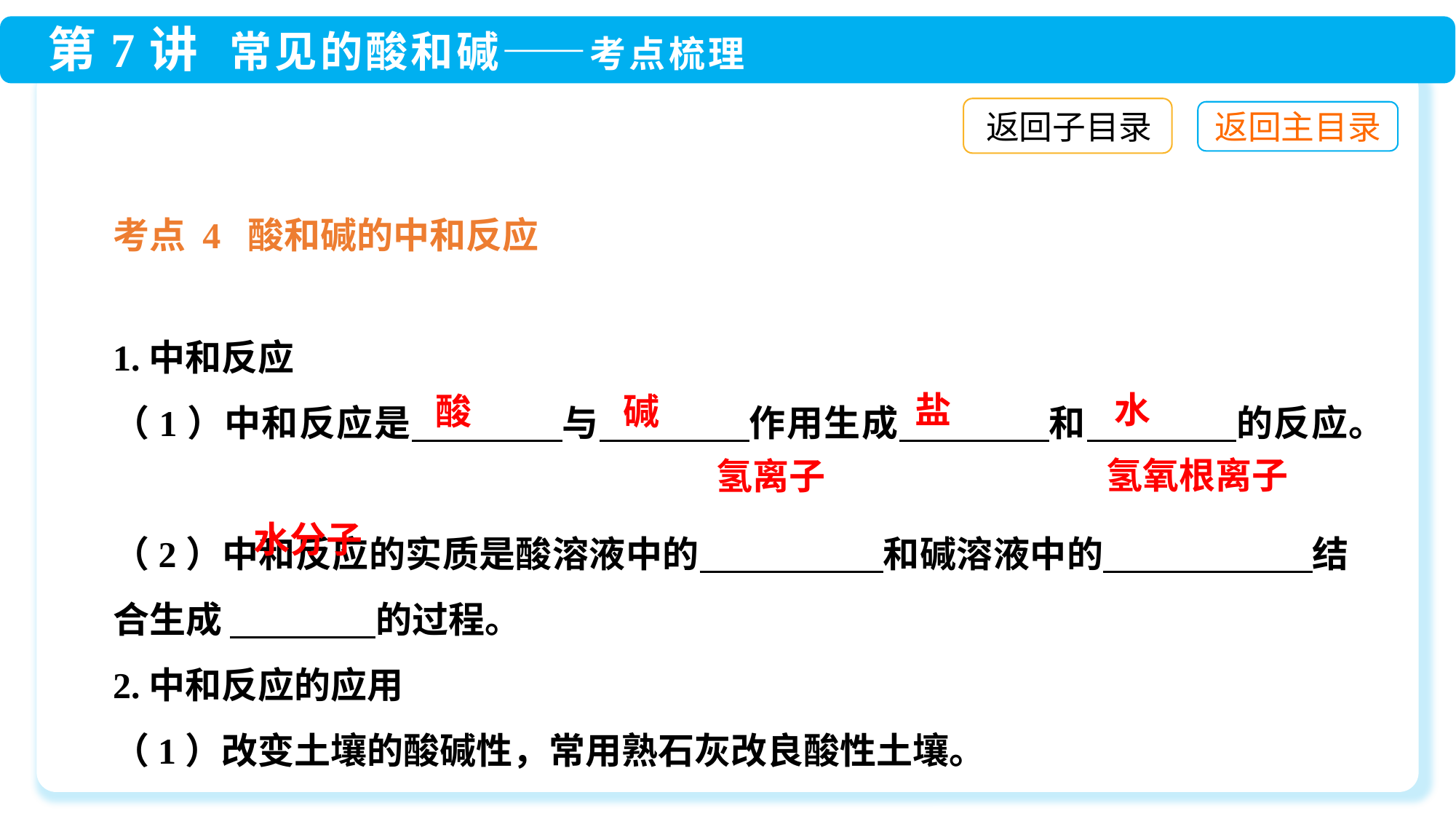

返回子目录
考点 4  酸和碱的中和反应
1.中和反应
（1）中和反应是　　　　与　　　　作用生成　　　　和　　　　的反应。
（2）中和反应的实质是酸溶液中的　　　　　和碱溶液中的 　  　　　　结合生成 　　　　的过程。
2.中和反应的应用
（1）改变土壤的酸碱性，常用熟石灰改良酸性土壤。
盐
水
酸
碱
氢氧根离子
氢离子
水分子